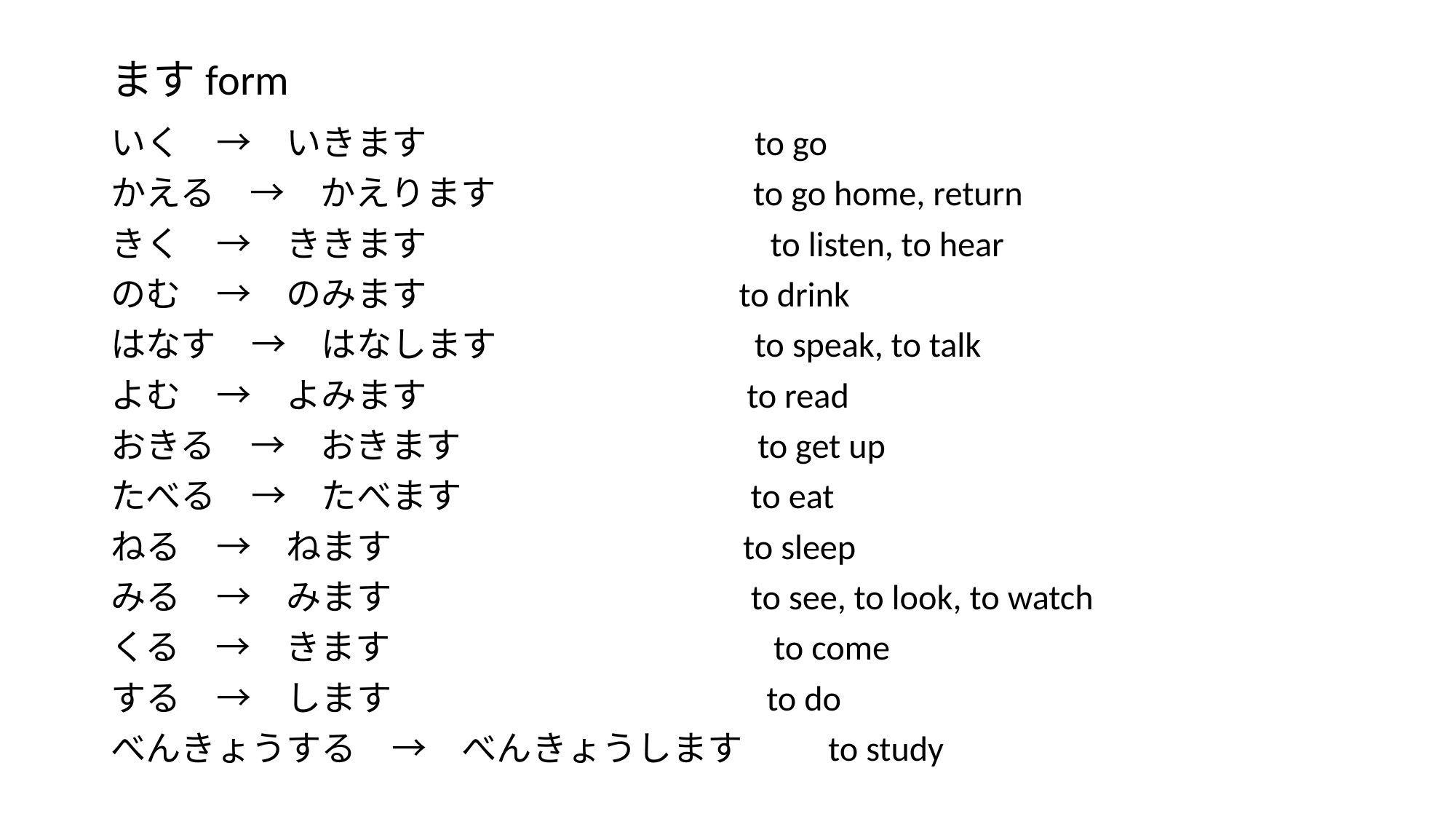

# ますform
いく　→　いきます                                         to go
かえる　→　かえります                                to go home, return
きく　→　ききます                                           to listen, to hear
のむ　→　のみます                                       to drink
はなす　→　はなします                                to speak, to talk
よむ　→　よみます                                        to read
おきる　→　おきます                                     to get up
たべる　→　たべます                                    to eat
ねる　→　ねます                                            to sleep
みる　→　みます                                             to see, to look, to watch
くる　→　きます                                                to come
する　→　します                                               to do
べんきょうする　→　べんきょうします          to study